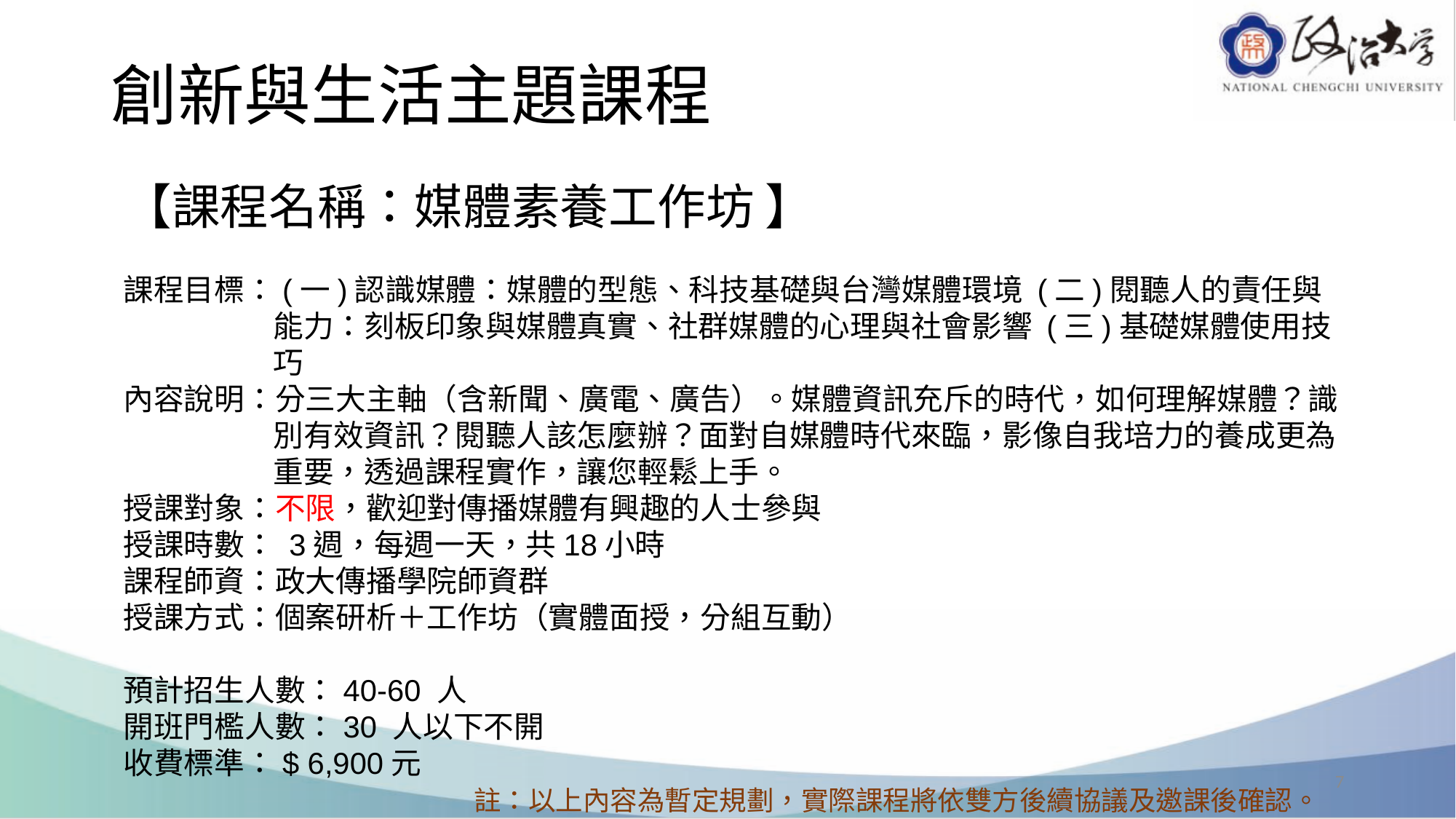

# 創新與生活主題課程
【課程名稱：媒體素養工作坊 】
課程目標：(一)認識媒體：媒體的型態、科技基礎與台灣媒體環境 (二)閱聽人的責任與能力：刻板印象與媒體真實、社群媒體的心理與社會影響 (三)基礎媒體使用技巧
內容說明：分三大主軸（含新聞、廣電、廣告）。媒體資訊充斥的時代，如何理解媒體？識別有效資訊？閱聽人該怎麼辦？面對自媒體時代來臨，影像自我培力的養成更為重要，透過課程實作，讓您輕鬆上手。
授課對象：不限，歡迎對傳播媒體有興趣的人士參與
授課時數： 3週，每週一天，共18小時
課程師資：政大傳播學院師資群
授課方式：個案研析＋工作坊（實體面授，分組互動）
預計招生人數：40-60 人
開班門檻人數：30 人以下不開
收費標準：$ 6,900元
                                                   註：以上內容為暫定規劃，實際課程將依雙方後續協議及邀課後確認。

7